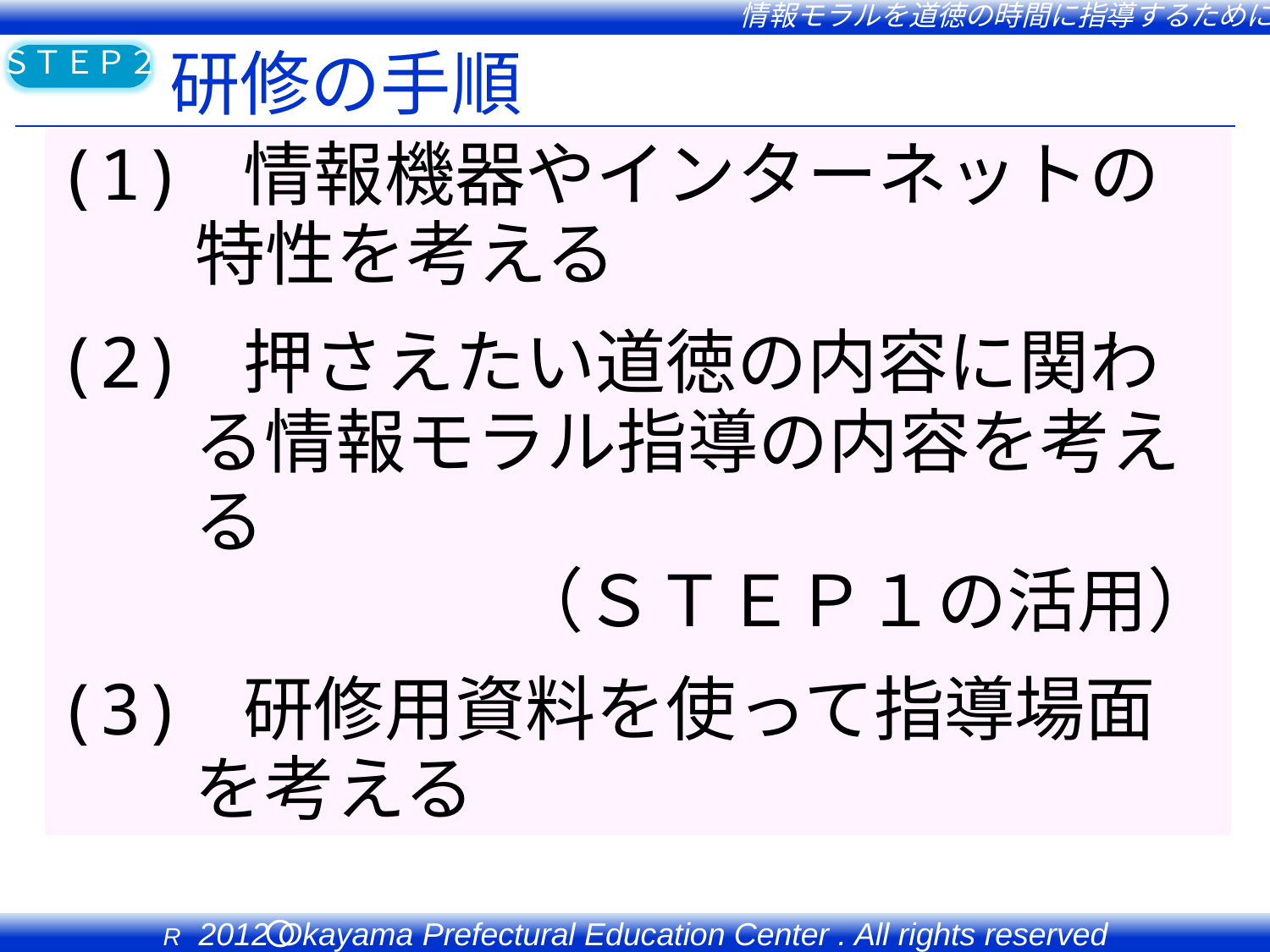

研修の手順
(1) 情報機器やインターネットの特性を考える

(2) 押さえたい道徳の内容に関わる情報モラル指導の内容を考える
（ＳＴＥＰ１の活用）

(3) 研修用資料を使って指導場面を考える